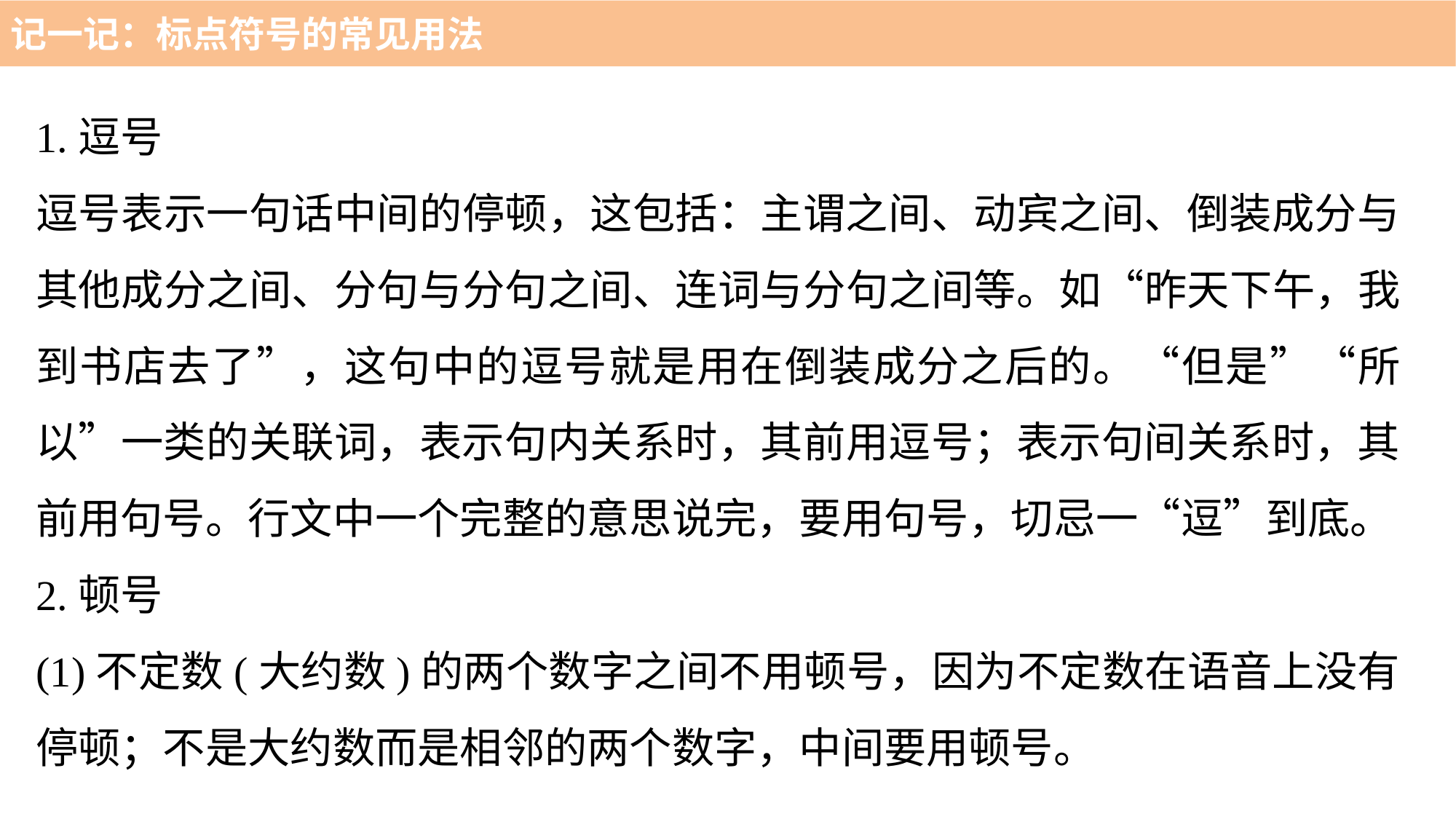

记一记：标点符号的常见用法
1.逗号
逗号表示一句话中间的停顿，这包括：主谓之间、动宾之间、倒装成分与其他成分之间、分句与分句之间、连词与分句之间等。如“昨天下午，我到书店去了”，这句中的逗号就是用在倒装成分之后的。“但是”“所以”一类的关联词，表示句内关系时，其前用逗号；表示句间关系时，其前用句号。行文中一个完整的意思说完，要用句号，切忌一“逗”到底。
2.顿号
(1)不定数(大约数)的两个数字之间不用顿号，因为不定数在语音上没有停顿；不是大约数而是相邻的两个数字，中间要用顿号。